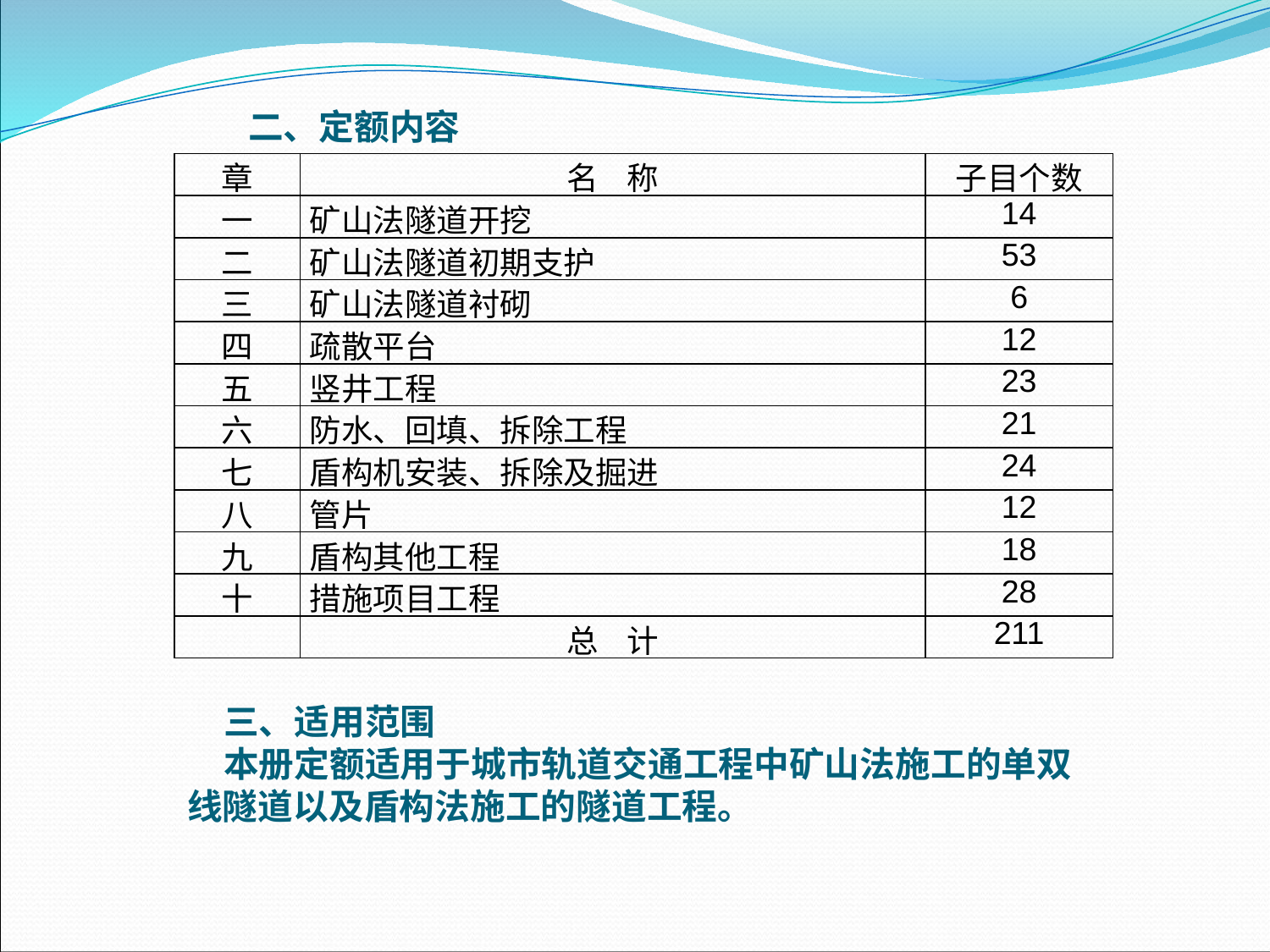

二、定额内容
| 章 | 名 称 | 子目个数 |
| --- | --- | --- |
| 一 | 矿山法隧道开挖 | 14 |
| 二 | 矿山法隧道初期支护 | 53 |
| 三 | 矿山法隧道衬砌 | 6 |
| 四 | 疏散平台 | 12 |
| 五 | 竖井工程 | 23 |
| 六 | 防水、回填、拆除工程 | 21 |
| 七 | 盾构机安装、拆除及掘进 | 24 |
| 八 | 管片 | 12 |
| 九 | 盾构其他工程 | 18 |
| 十 | 措施项目工程 | 28 |
|  | 总 计 | 211 |

三、适用范围本册定额适用于城市轨道交通工程中矿山法施工的单双线隧道以及盾构法施工的隧道工程。
73